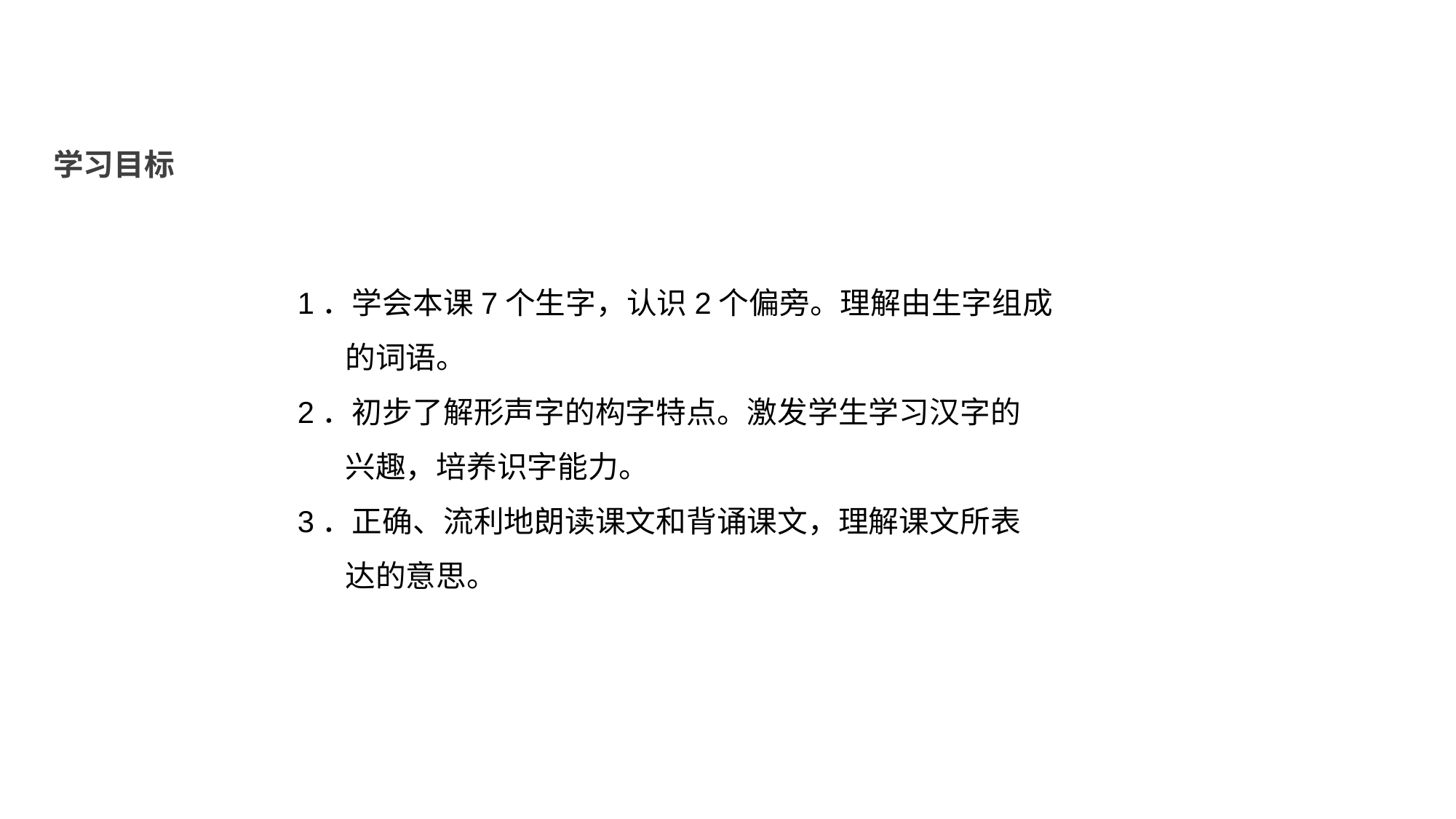

学习目标
1．学会本课7个生字，认识2个偏旁。理解由生字组成
      的词语。
2．初步了解形声字的构字特点。激发学生学习汉字的
      兴趣，培养识字能力。
3．正确、流利地朗读课文和背诵课文，理解课文所表
      达的意思。